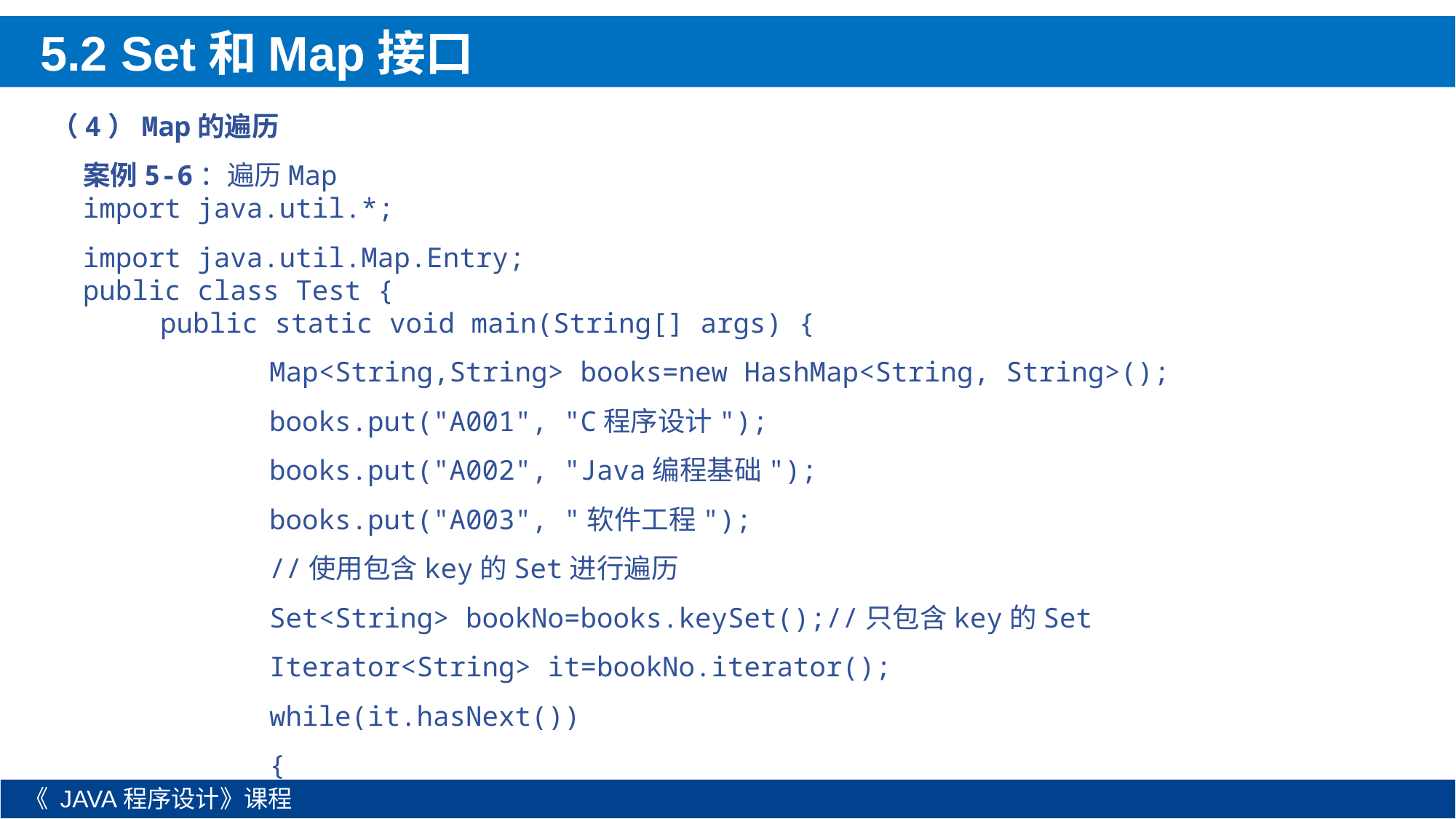

5.2 Set和Map接口
（4）Map的遍历
案例5-6：遍历Map
import java.util.*;
import java.util.Map.Entry;
public class Test {
	public static void main(String[] args) {
		Map<String,String> books=new HashMap<String, String>();
		books.put("A001", "C程序设计");
		books.put("A002", "Java编程基础");
		books.put("A003", "软件工程");
		//使用包含key的Set进行遍历
		Set<String> bookNo=books.keySet();//只包含key的Set
		Iterator<String> it=bookNo.iterator();
		while(it.hasNext())
		{
《 JAVA程序设计》课程